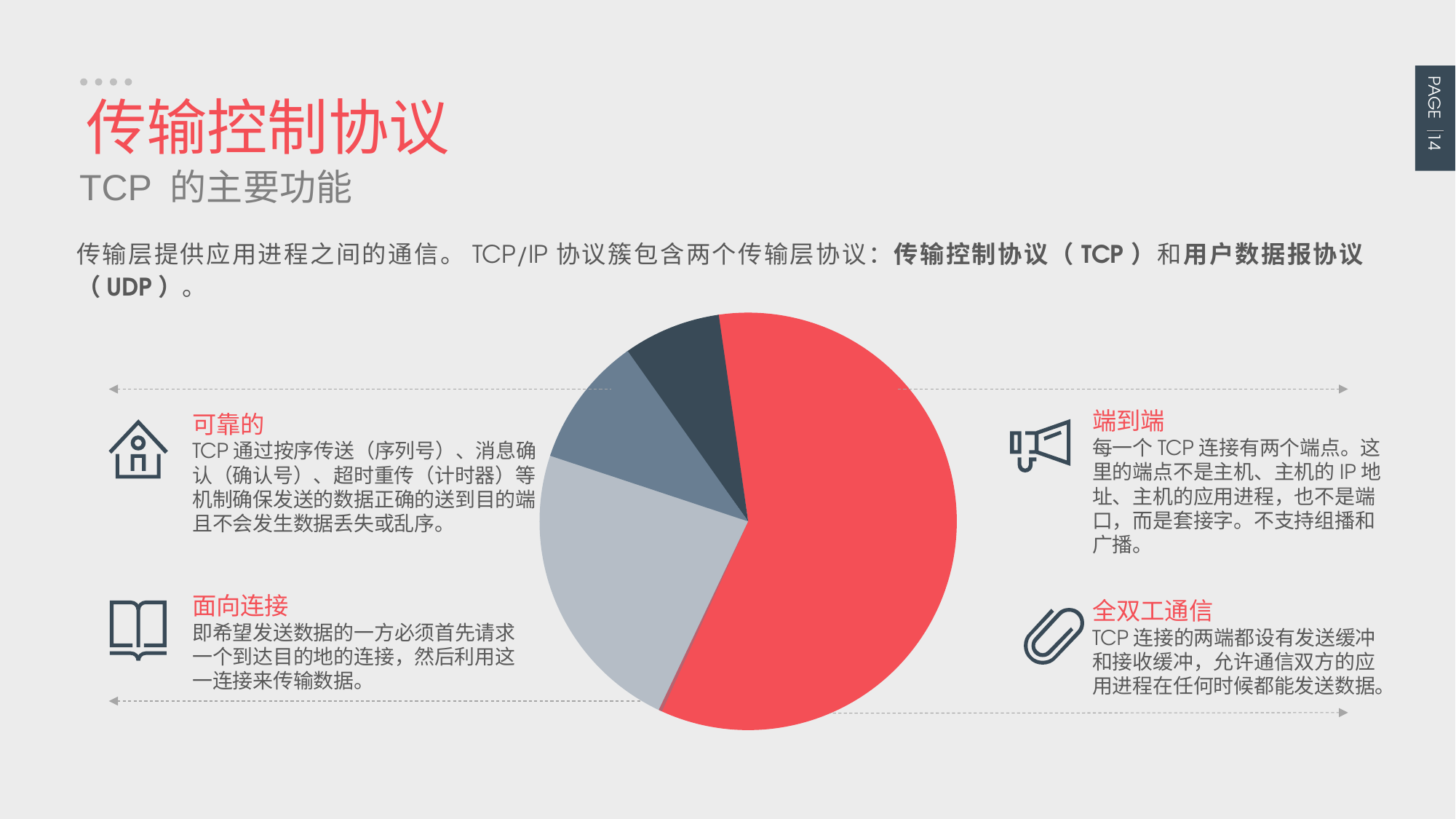

PAGE   14
传输控制协议
TCP 的主要功能
传输层提供应用进程之间的通信。TCP/IP协议簇包含两个传输层协议：传输控制协议（TCP）和用户数据报协议（UDP）。

可靠的
TCP通过按序传送（序列号）、消息确认（确认号）、超时重传（计时器）等机制确保发送的数据正确的送到目的端且不会发生数据丢失或乱序。

端到端
每一个TCP连接有两个端点。这里的端点不是主机、主机的IP地址、主机的应用进程，也不是端口，而是套接字。不支持组播和广播。

面向连接
即希望发送数据的一方必须首先请求一个到达目的地的连接，然后利用这一连接来传输数据。

全双工通信
TCP连接的两端都设有发送缓冲和接收缓冲，允许通信双方的应用进程在任何时候都能发送数据。